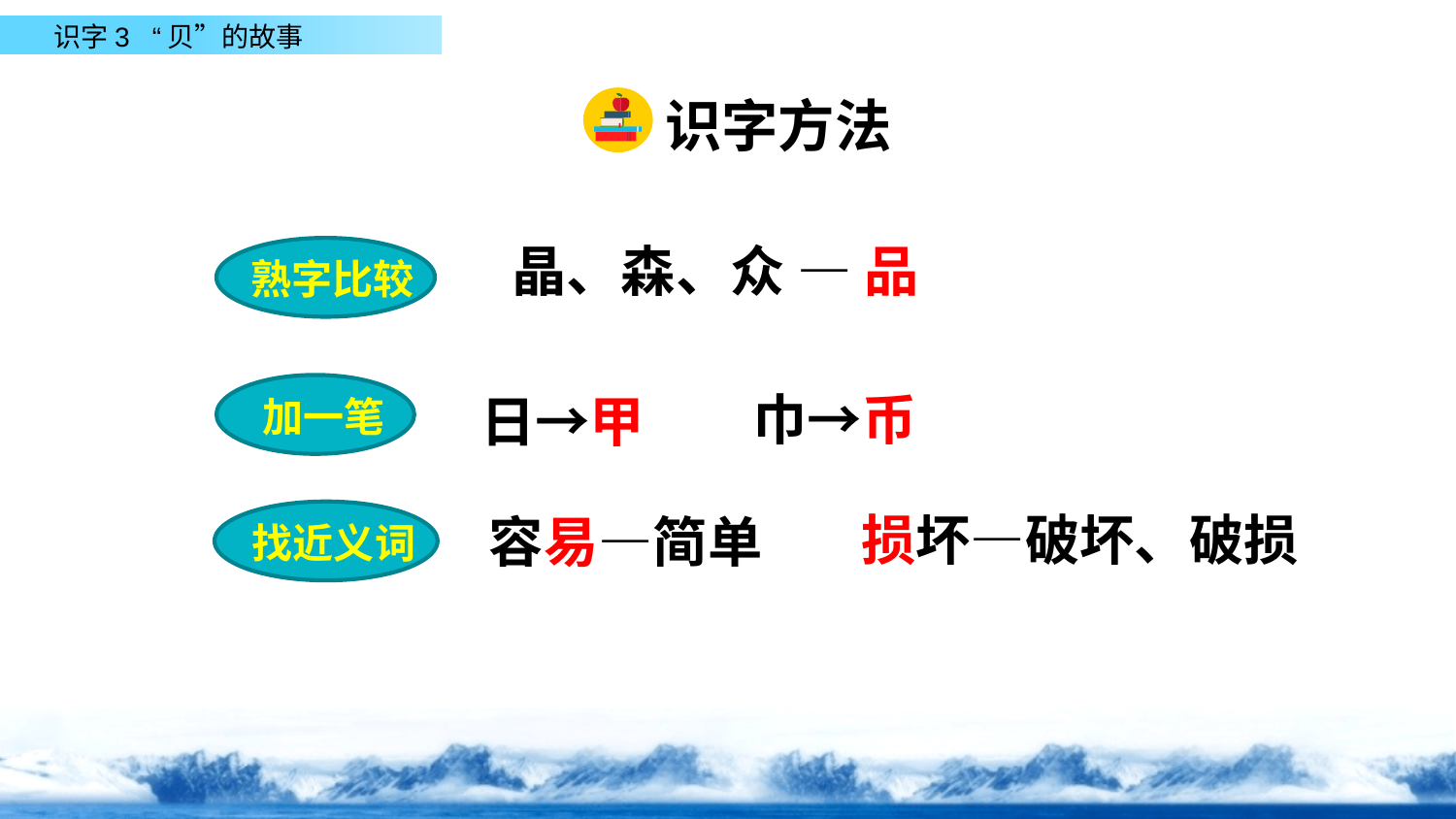

识字方法
晶、森、众 — 品

熟字比较

巾→币
日→甲
加一笔
损坏—破坏、破损
容易—简单

找近义词